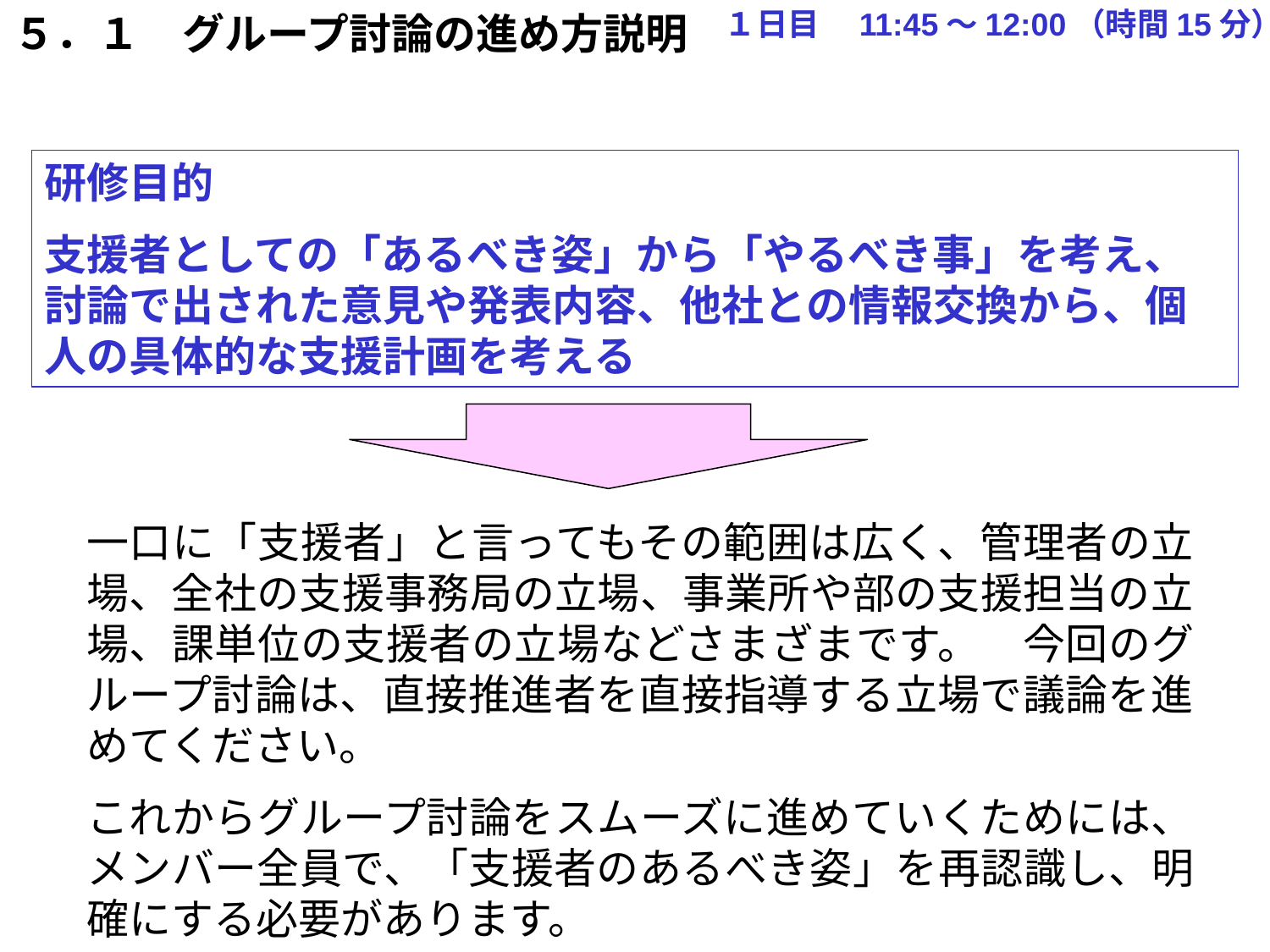

１日目　11:45～12:00（時間15分）
５．１　グループ討論の進め方説明
研修目的
支援者としての「あるべき姿」から「やるべき事」を考え、討論で出された意見や発表内容、他社との情報交換から、個人の具体的な支援計画を考える

一口に「支援者」と言ってもその範囲は広く、管理者の立場、全社の支援事務局の立場、事業所や部の支援担当の立場、課単位の支援者の立場などさまざまです。　今回のグループ討論は、直接推進者を直接指導する立場で議論を進めてください。
これからグループ討論をスムーズに進めていくためには、メンバー全員で、「支援者のあるべき姿」を再認識し、明確にする必要があります。